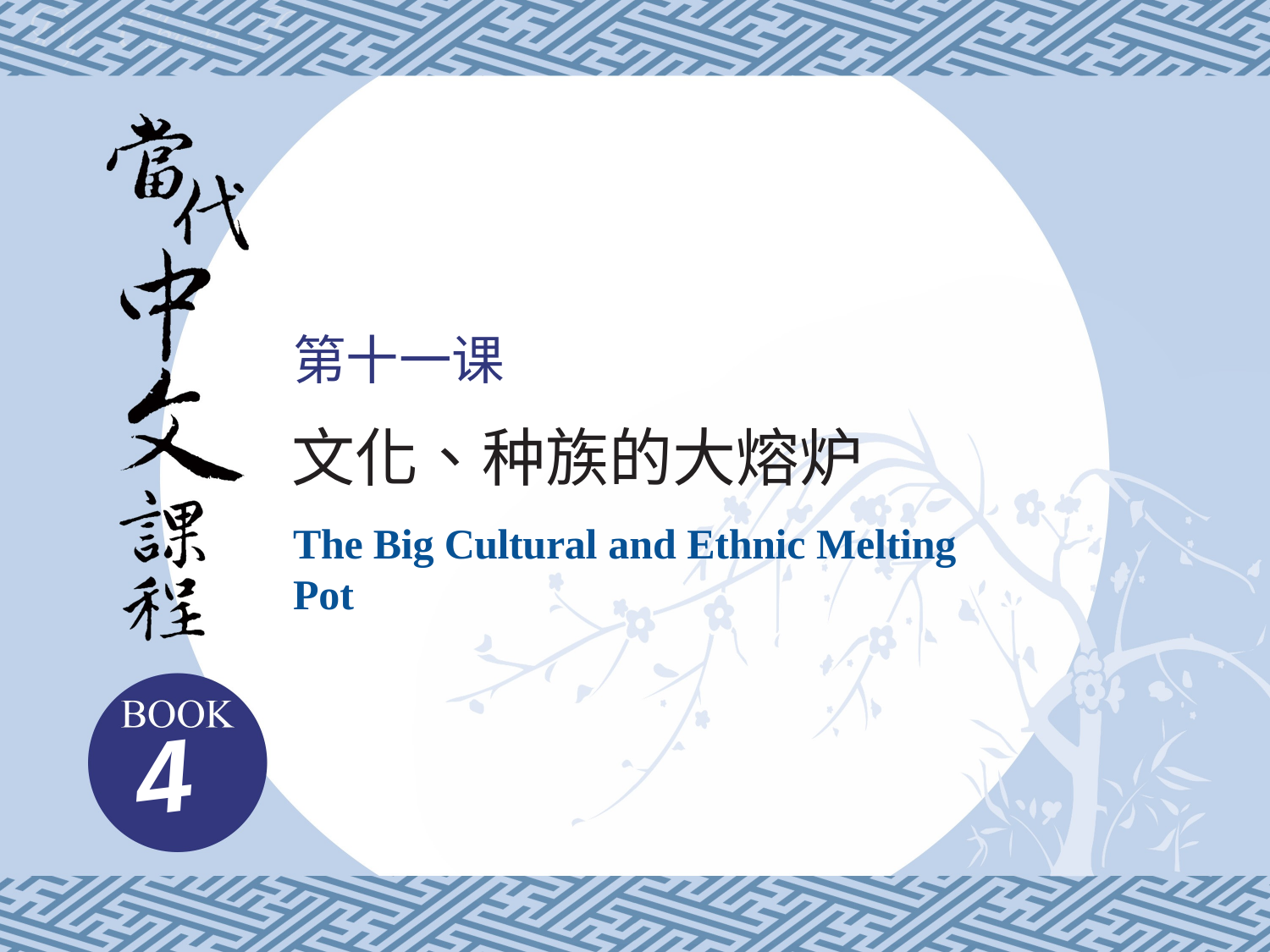

# 第十一课
文化、种族的大熔炉
The Big Cultural and Ethnic Melting Pot
4